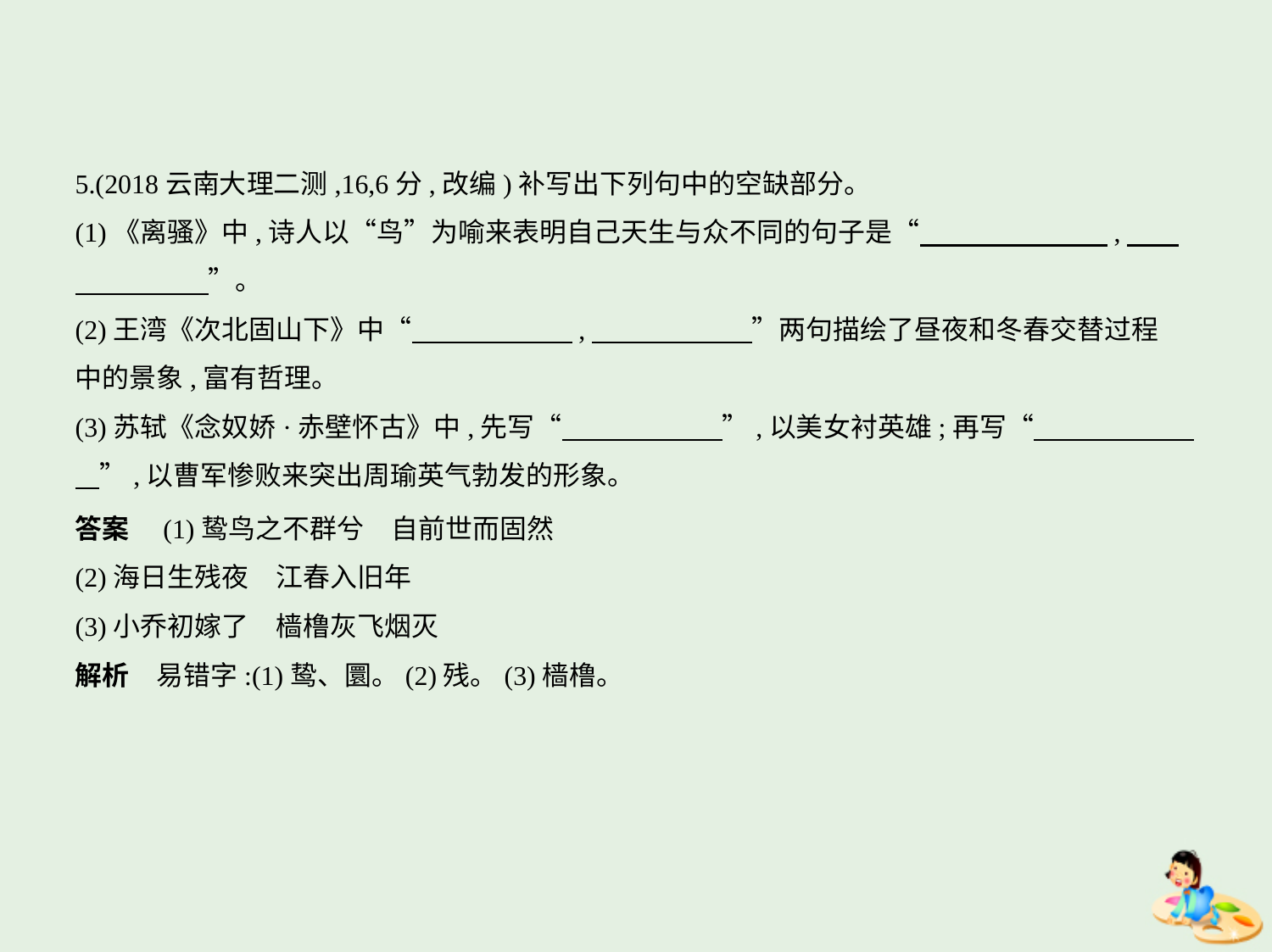

5.(2018云南大理二测,16,6分,改编)补写出下列句中的空缺部分。
(1)《离骚》中,诗人以“鸟”为喻来表明自己天生与众不同的句子是“　　　　　　    ,　    
　　　　    ”。
(2)王湾《次北固山下》中“　　　　　    ,　　　　　    ”两句描绘了昼夜和冬春交替过程
中的景象,富有哲理。
(3)苏轼《念奴娇·赤壁怀古》中,先写“　　　　　    ”,以美女衬英雄;再写“　　　　　    
    ”,以曹军惨败来突出周瑜英气勃发的形象。
答案　(1)鸷鸟之不群兮　自前世而固然
(2)海日生残夜　江春入旧年
(3)小乔初嫁了　樯橹灰飞烟灭
解析　易错字:(1)鸷、圜。(2)残。(3)樯橹。